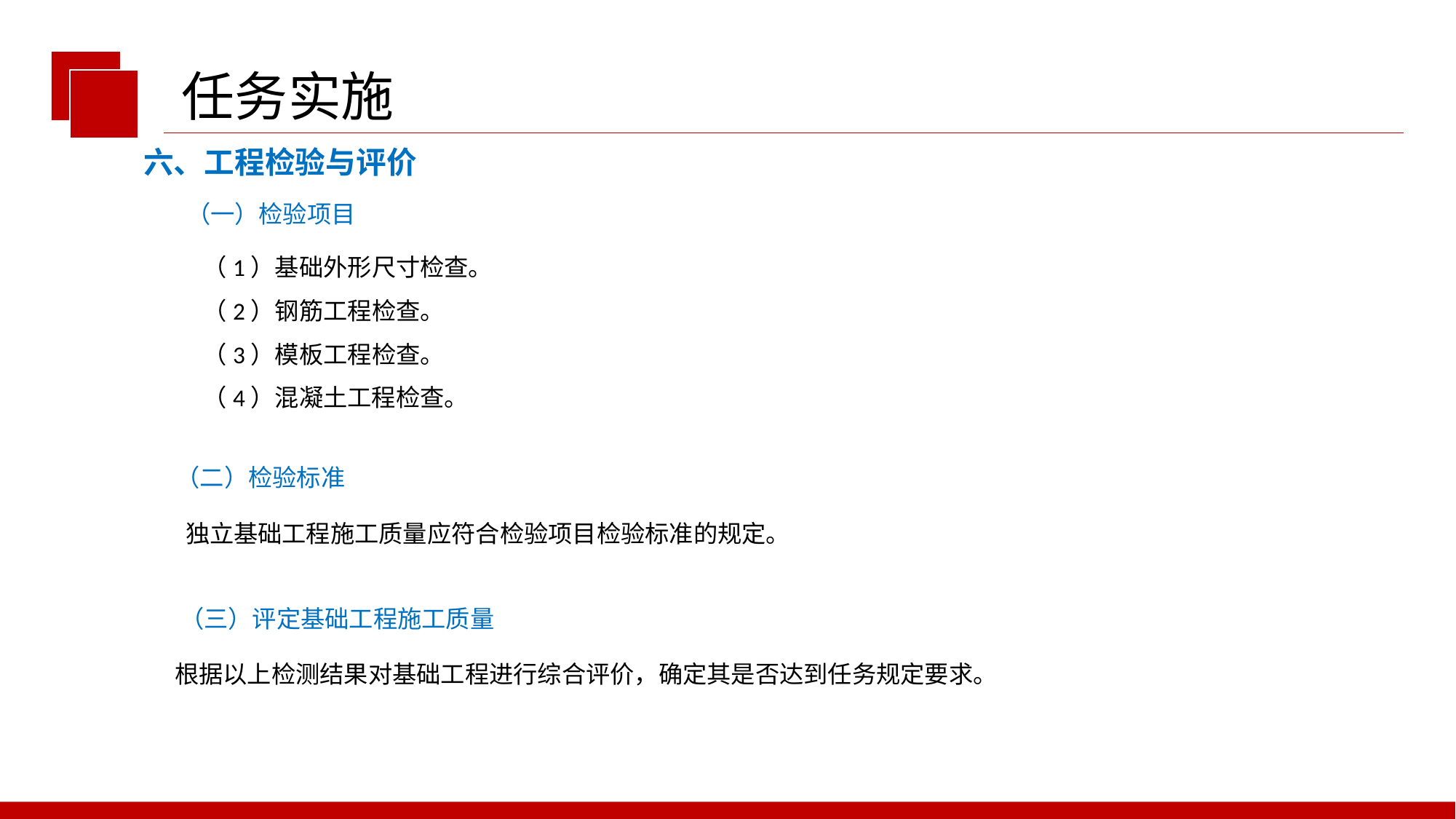

任务实施
六、工程检验与评价
（一）检验项目
（1）基础外形尺寸检查。
（2）钢筋工程检查。
（3）模板工程检查。
（4）混凝土工程检查。
（二）检验标准
独立基础工程施工质量应符合检验项目检验标准的规定。
（三）评定基础工程施工质量
根据以上检测结果对基础工程进行综合评价，确定其是否达到任务规定要求。